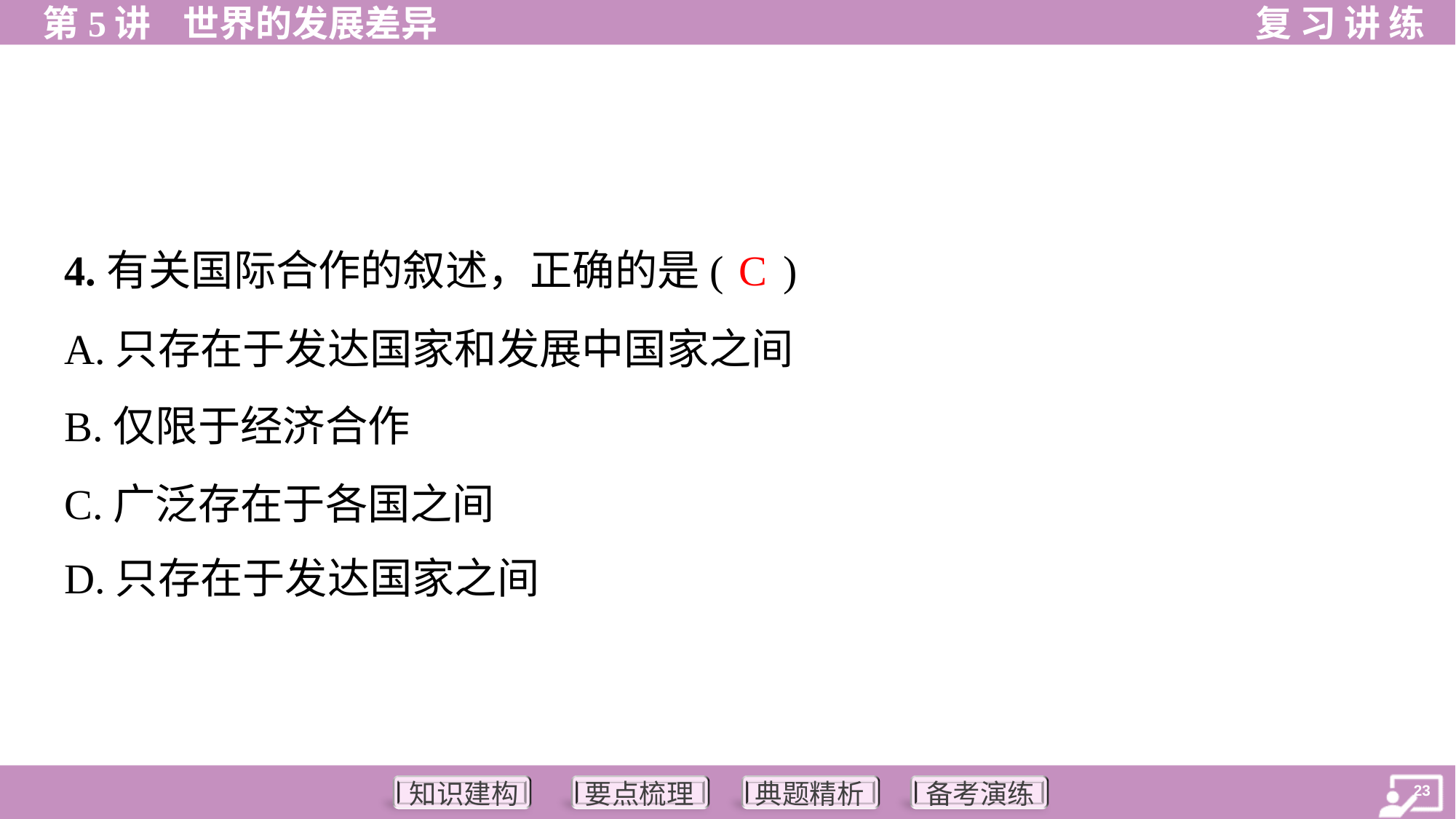

C
4.有关国际合作的叙述，正确的是(     )
A.只存在于发达国家和发展中国家之间
B.仅限于经济合作
C.广泛存在于各国之间
D.只存在于发达国家之间